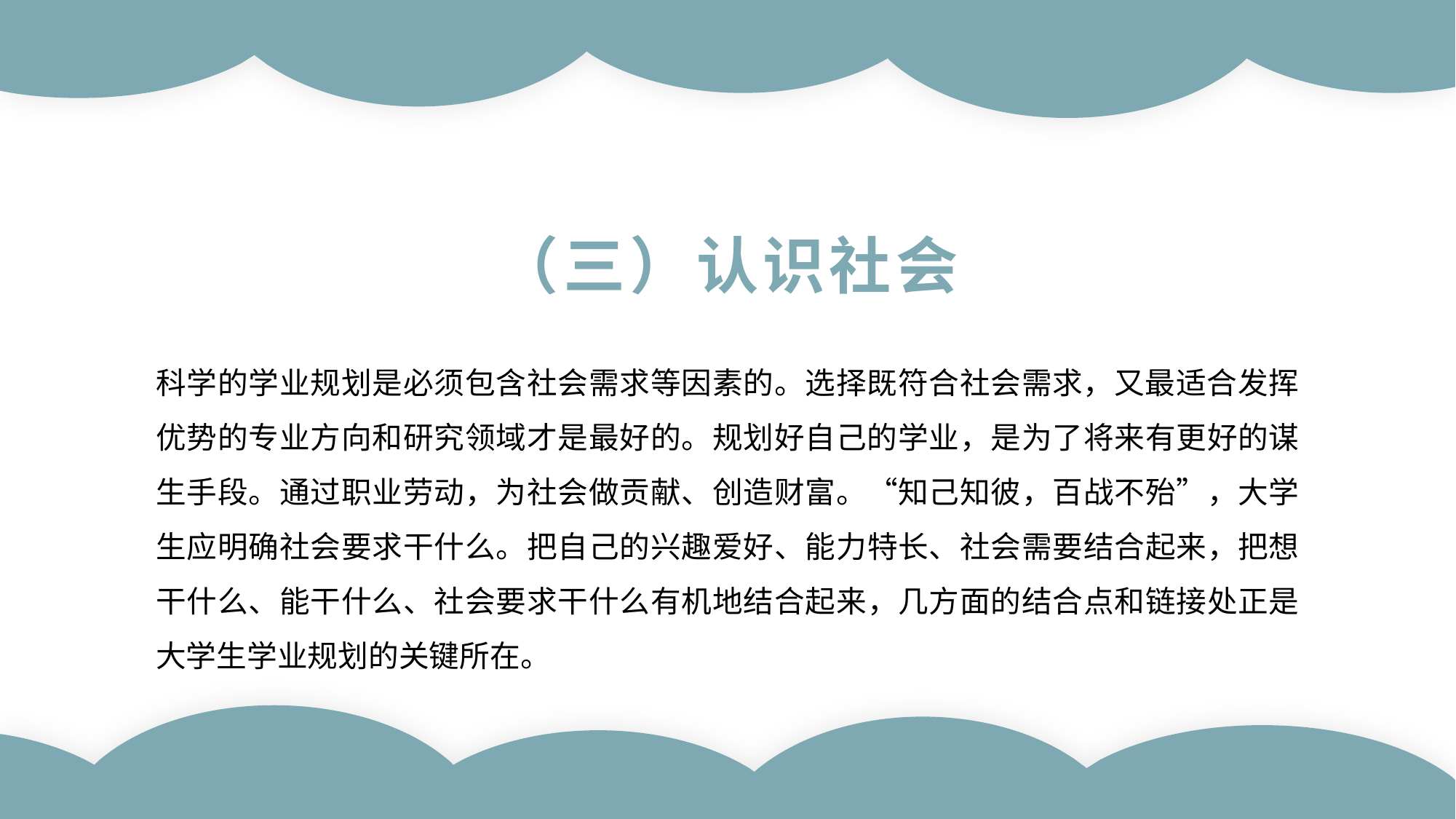

（三）认识社会
科学的学业规划是必须包含社会需求等因素的。选择既符合社会需求，又最适合发挥优势的专业方向和研究领域才是最好的。规划好自己的学业，是为了将来有更好的谋生手段。通过职业劳动，为社会做贡献、创造财富。“知己知彼，百战不殆”，大学生应明确社会要求干什么。把自己的兴趣爱好、能力特长、社会需要结合起来，把想干什么、能干什么、社会要求干什么有机地结合起来，几方面的结合点和链接处正是大学生学业规划的关键所在。